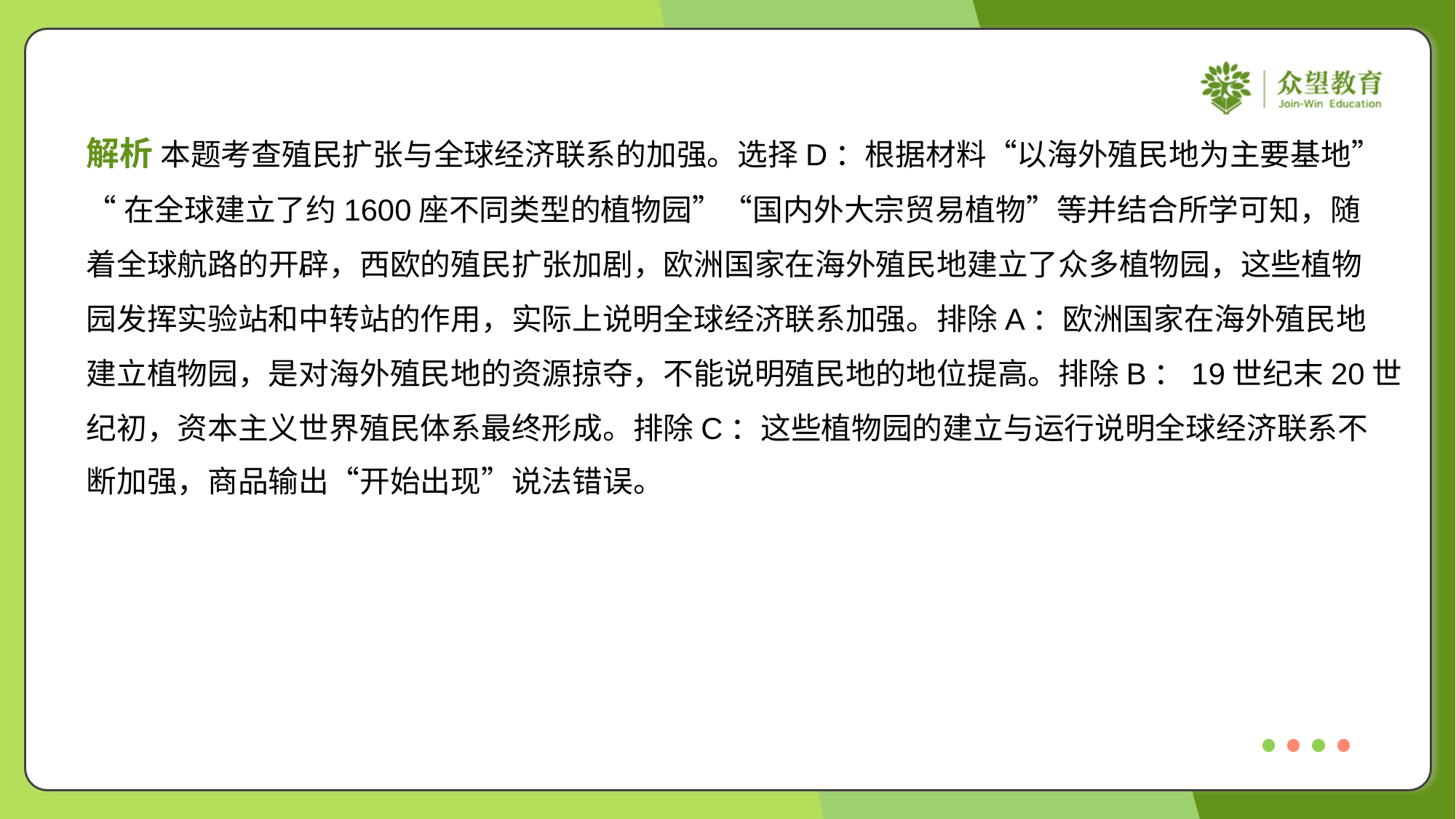

解析 本题考查殖民扩张与全球经济联系的加强。选择D：根据材料“以海外殖民地为主要基地”
“在全球建立了约1600座不同类型的植物园”“国内外大宗贸易植物”等并结合所学可知，随
着全球航路的开辟，西欧的殖民扩张加剧，欧洲国家在海外殖民地建立了众多植物园，这些植物
园发挥实验站和中转站的作用，实际上说明全球经济联系加强。排除A：欧洲国家在海外殖民地
建立植物园，是对海外殖民地的资源掠夺，不能说明殖民地的地位提高。排除B：19世纪末20世
纪初，资本主义世界殖民体系最终形成。排除C：这些植物园的建立与运行说明全球经济联系不
断加强，商品输出“开始出现”说法错误。